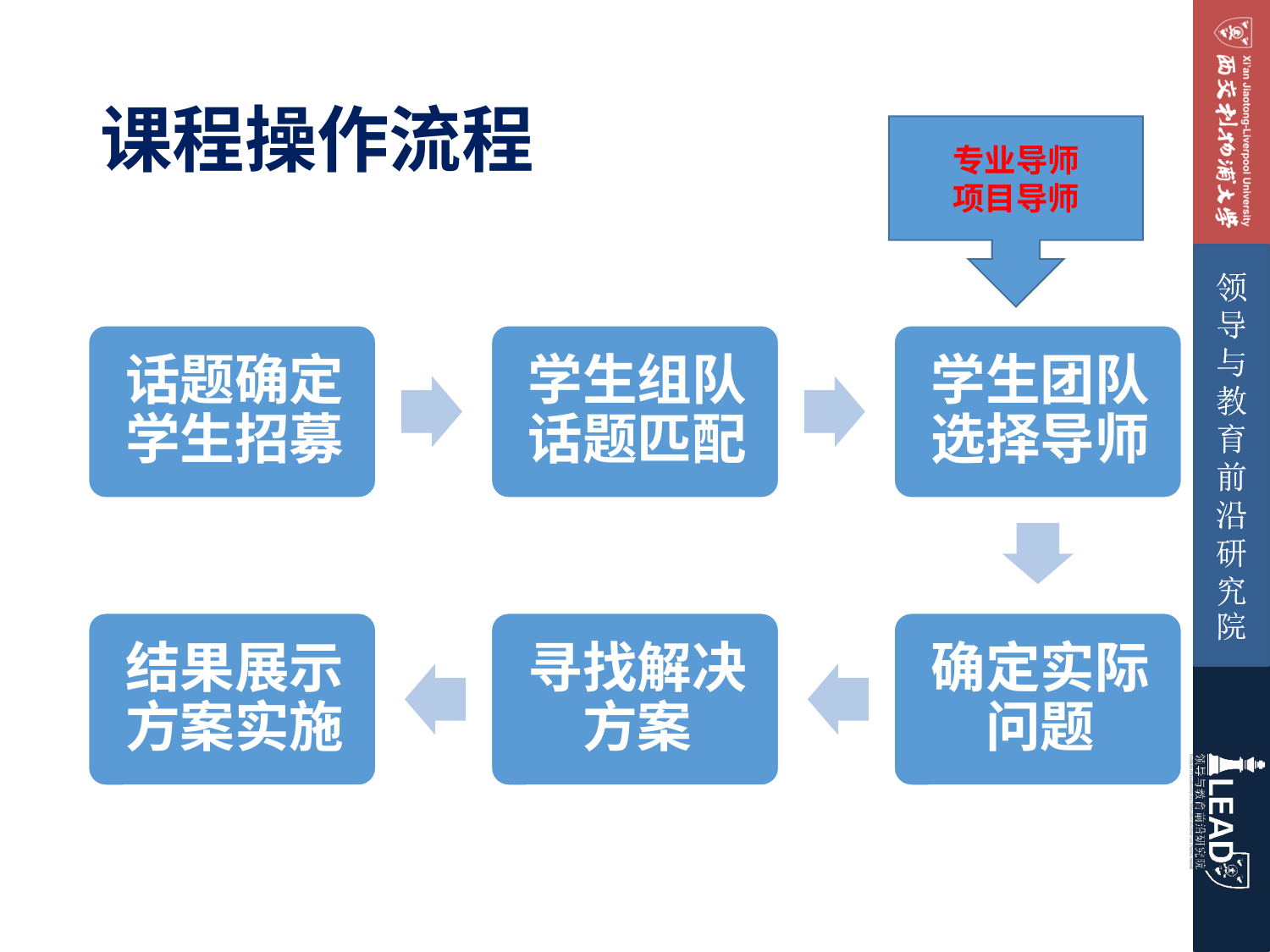

# 课程操作流程
专业导师
项目导师
话题确定学生招募

学生组队话题匹配

学生团队选择导师

确定实际问题

寻找解决方案

结果展示方案实施